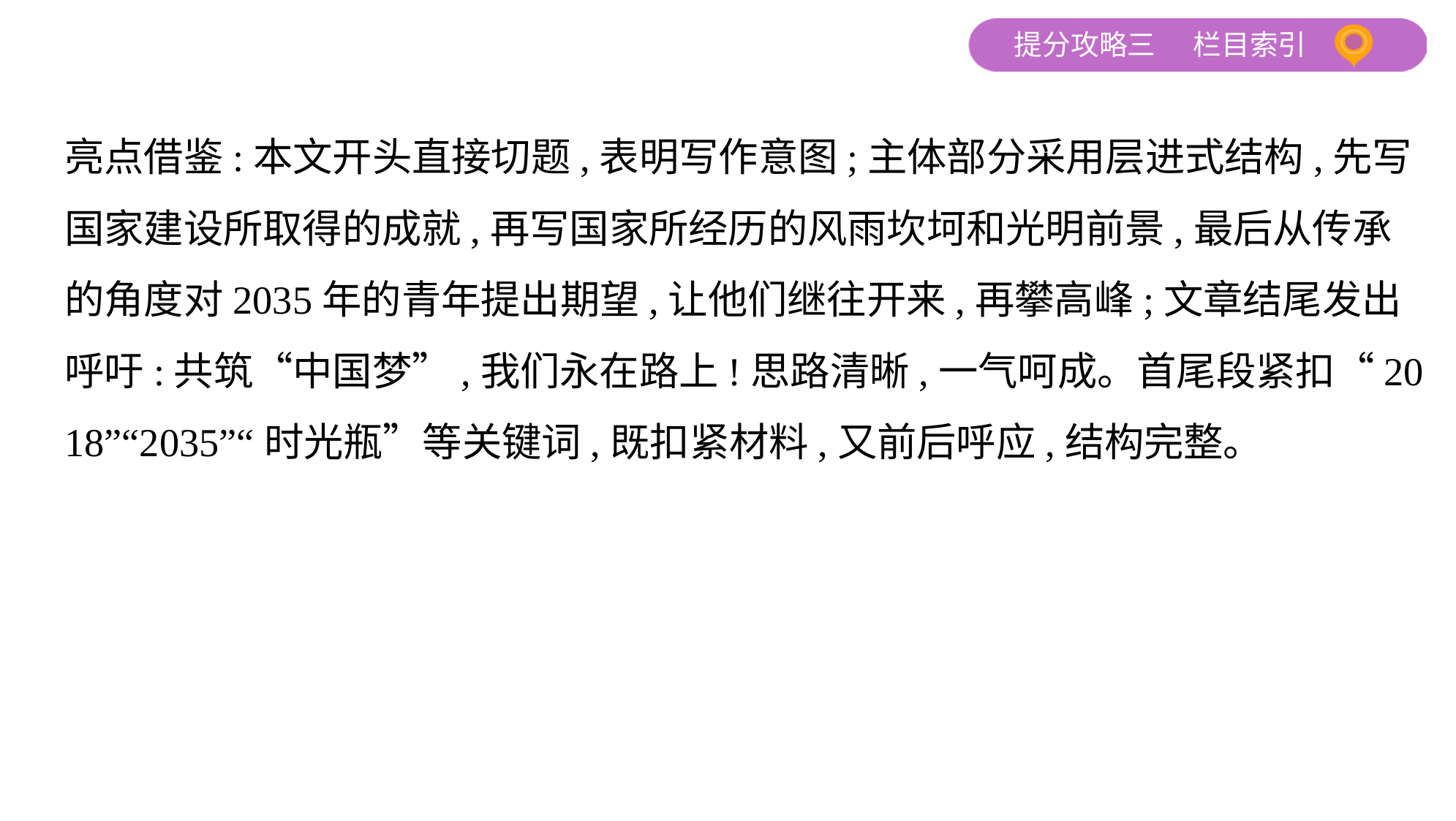

亮点借鉴:本文开头直接切题,表明写作意图;主体部分采用层进式结构,先写
国家建设所取得的成就,再写国家所经历的风雨坎坷和光明前景,最后从传承
的角度对2035年的青年提出期望,让他们继往开来,再攀高峰;文章结尾发出
呼吁:共筑“中国梦”,我们永在路上!思路清晰,一气呵成。首尾段紧扣“20
18”“2035”“时光瓶”等关键词,既扣紧材料,又前后呼应,结构完整。